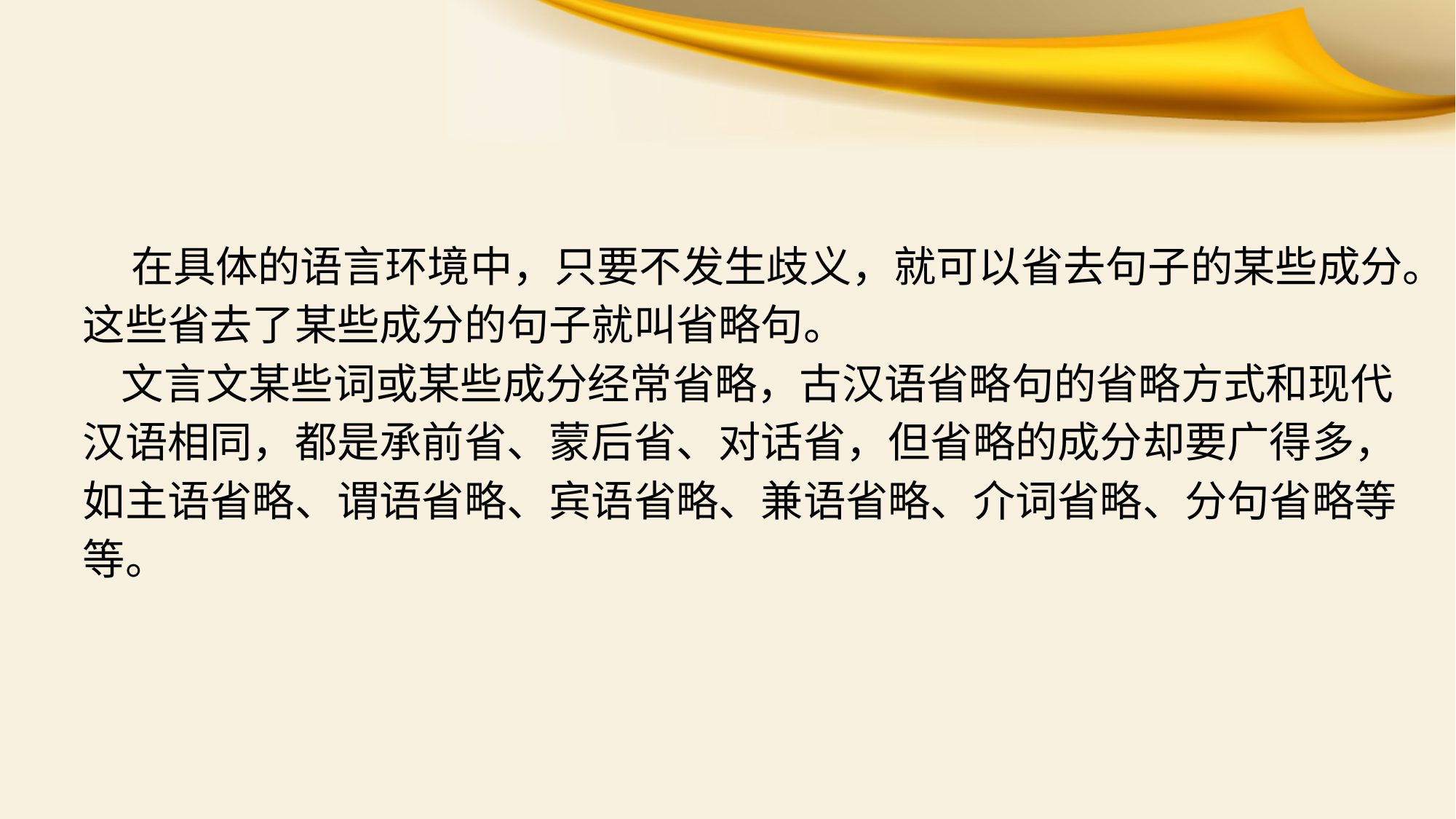

在具体的语言环境中，只要不发生歧义，就可以省去句子的某些成分。这些省去了某些成分的句子就叫省略句。
   文言文某些词或某些成分经常省略，古汉语省略句的省略方式和现代汉语相同，都是承前省、蒙后省、对话省，但省略的成分却要广得多，如主语省略、谓语省略、宾语省略、兼语省略、介词省略、分句省略等等。